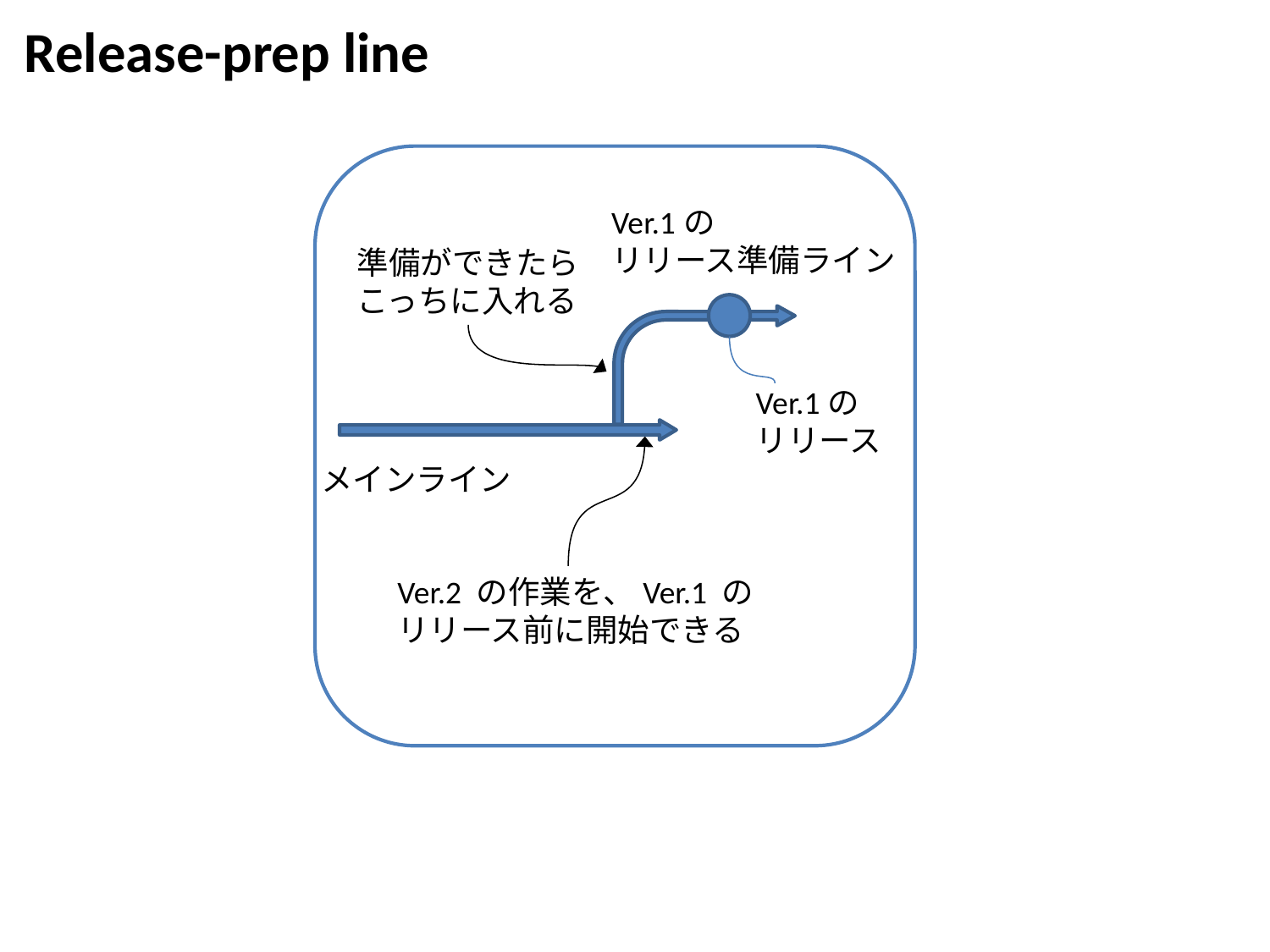

Release-prep line

Ver.1の
リリース準備ライン
準備ができたら
こっちに入れる

Ver.1の
リリース

メインライン
Ver.2 の作業を、Ver.1 の
リリース前に開始できる